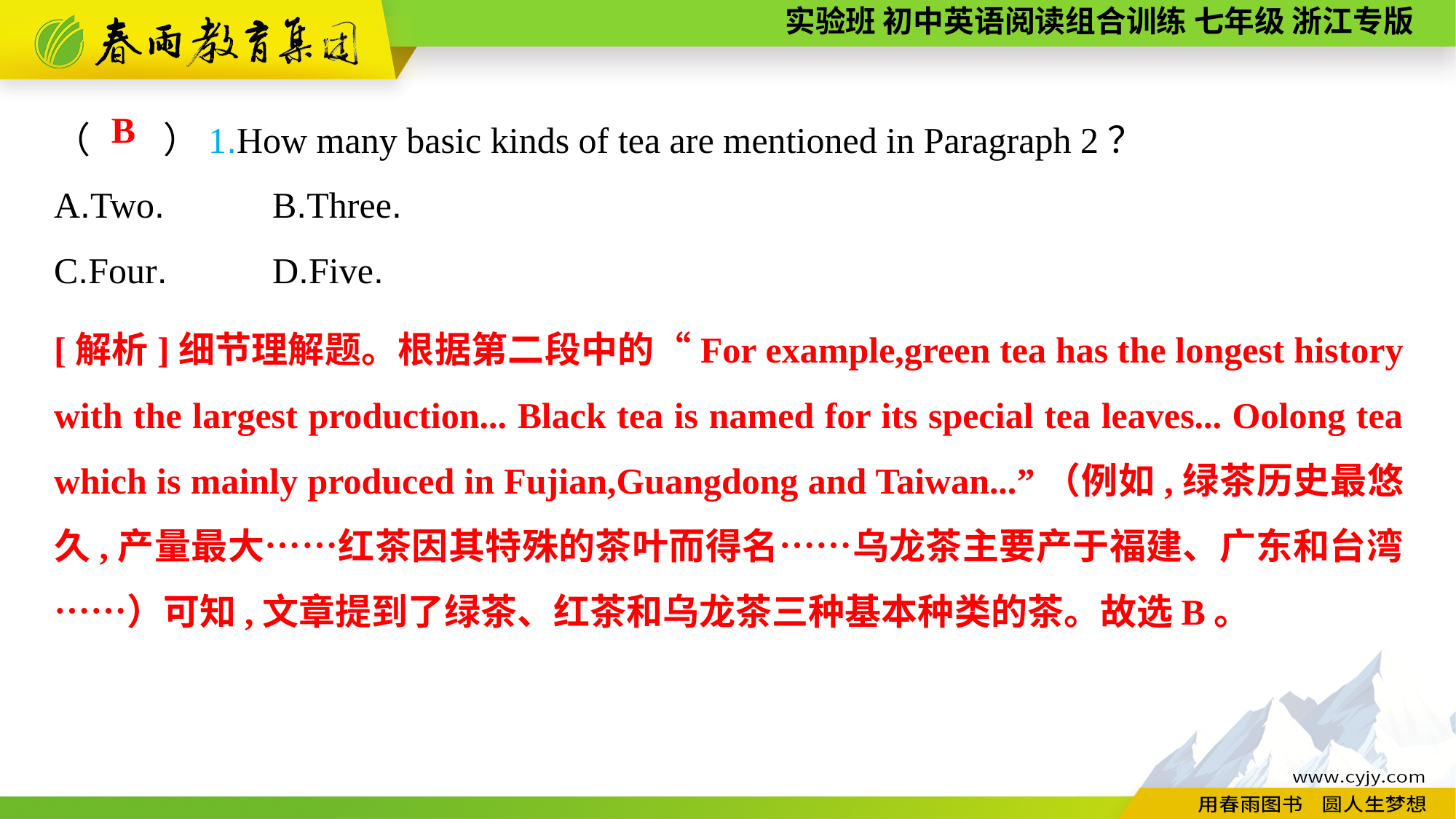

（　　）1.How many basic kinds of tea are mentioned in Paragraph 2？
A.Two.	B.Three.
C.Four.	D.Five.
B
[解析]细节理解题。根据第二段中的“For example,green tea has the longest history with the largest production... Black tea is named for its special tea leaves... Oolong tea which is mainly produced in Fujian,Guangdong and Taiwan...”（例如,绿茶历史最悠久,产量最大……红茶因其特殊的茶叶而得名……乌龙茶主要产于福建、广东和台湾……）可知,文章提到了绿茶、红茶和乌龙茶三种基本种类的茶。故选B。